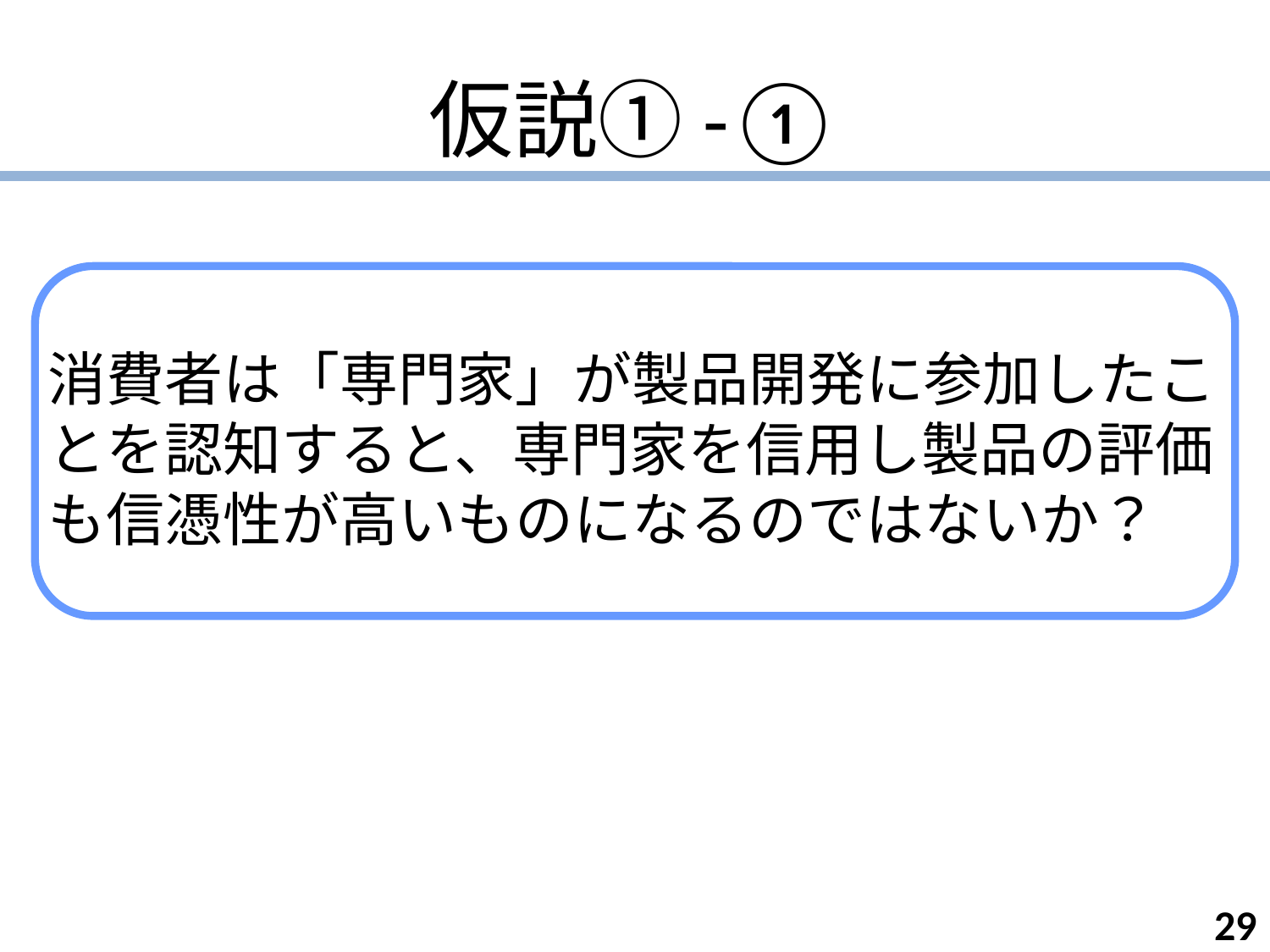

# 仮説①-①

消費者は「専門家」が製品開発に参加したことを認知すると、専門家を信用し製品の評価も信憑性が高いものになるのではないか？

29